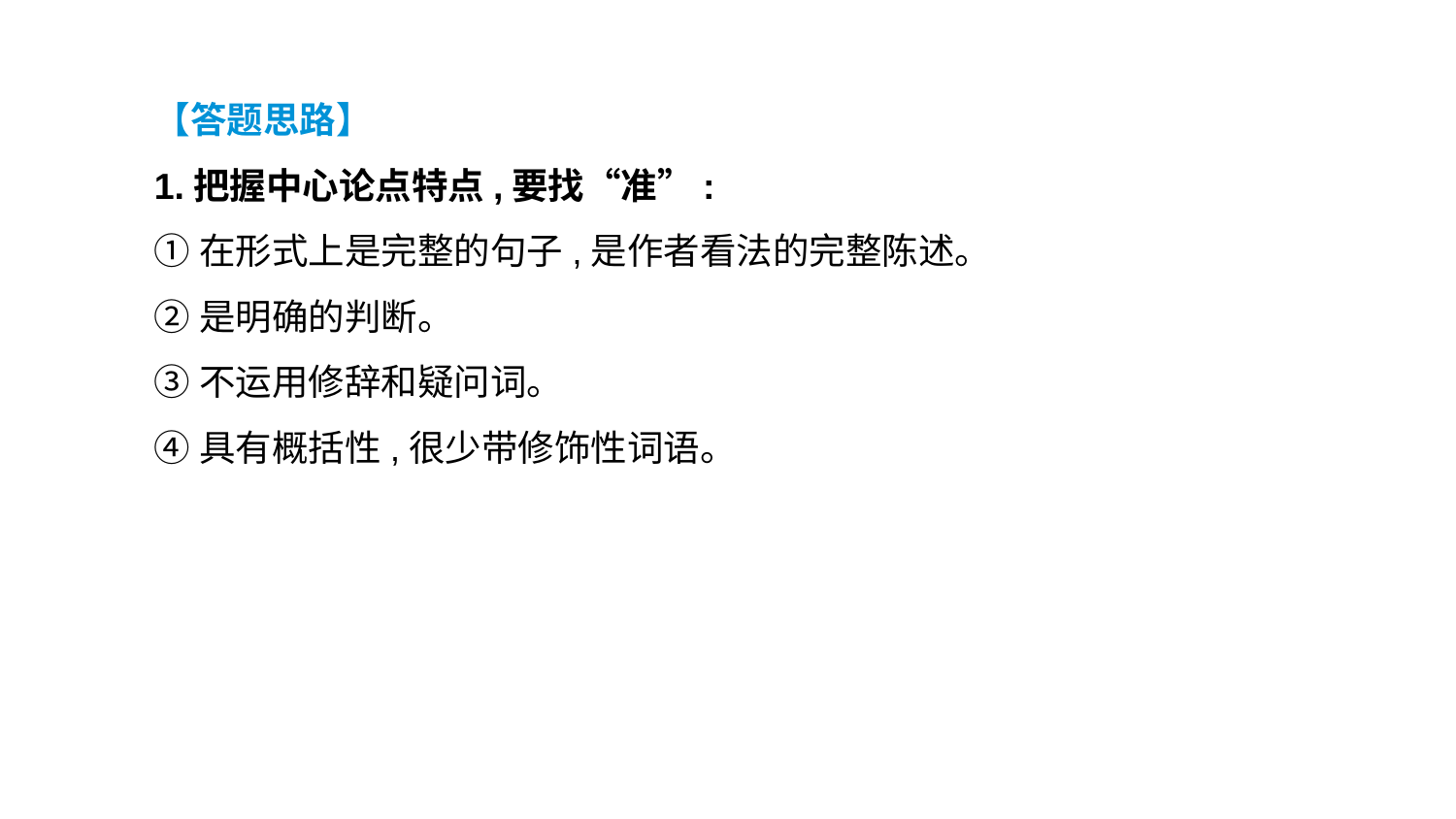

【答题思路】
1.把握中心论点特点,要找“准”:
①在形式上是完整的句子,是作者看法的完整陈述。
②是明确的判断。
③不运用修辞和疑问词。
④具有概括性,很少带修饰性词语。